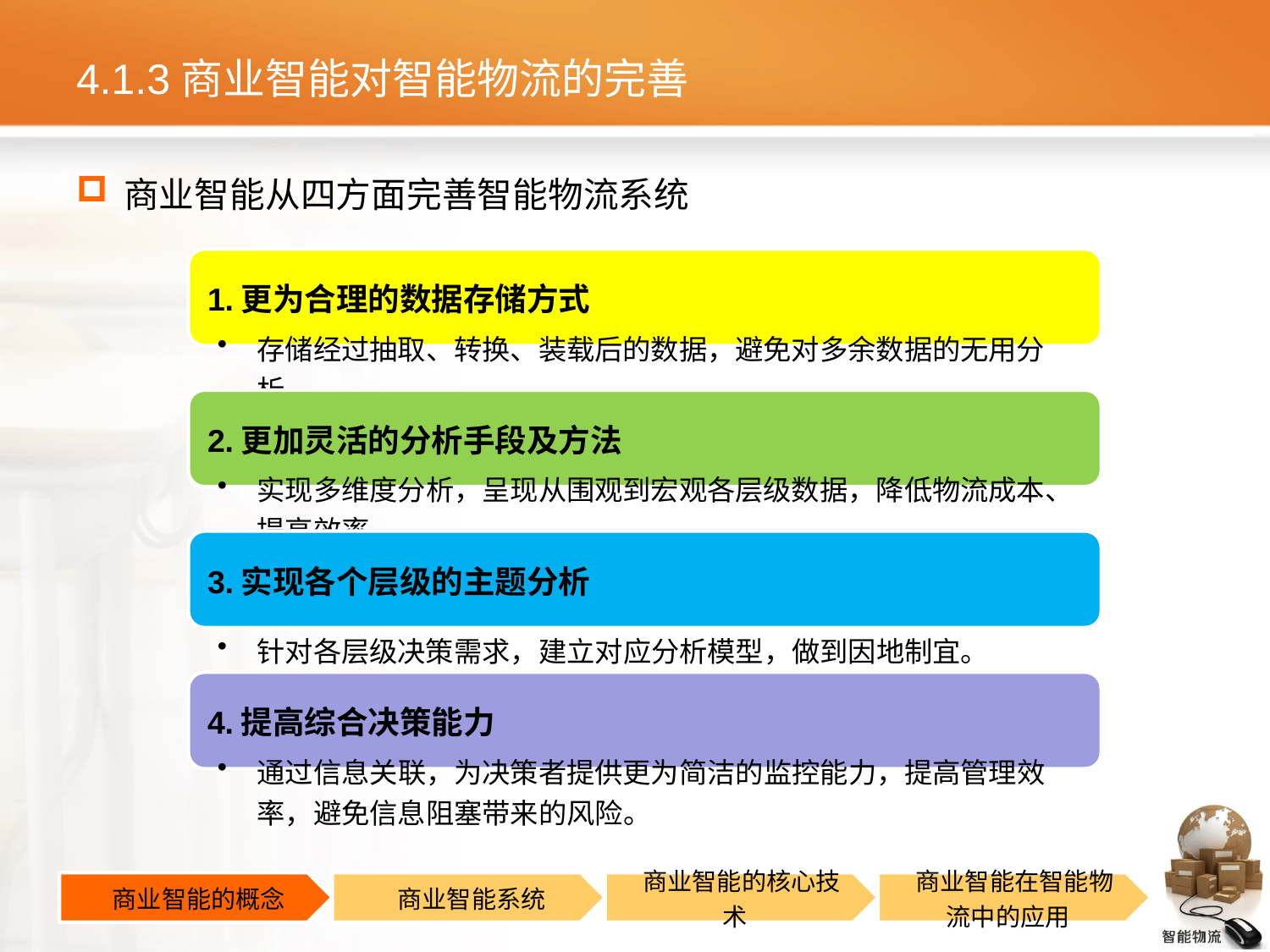

# 4.1.3商业智能对智能物流的完善
商业智能从四方面完善智能物流系统
1.更为合理的数据存储方式
存储经过抽取、转换、装载后的数据，避免对多余数据的无用分析。
2.更加灵活的分析手段及方法
实现多维度分析，呈现从围观到宏观各层级数据，降低物流成本、提高效率。
3.实现各个层级的主题分析
4.提高综合决策能力
针对各层级决策需求，建立对应分析模型，做到因地制宜。
通过信息关联，为决策者提供更为简洁的监控能力，提高管理效率，避免信息阻塞带来的风险。